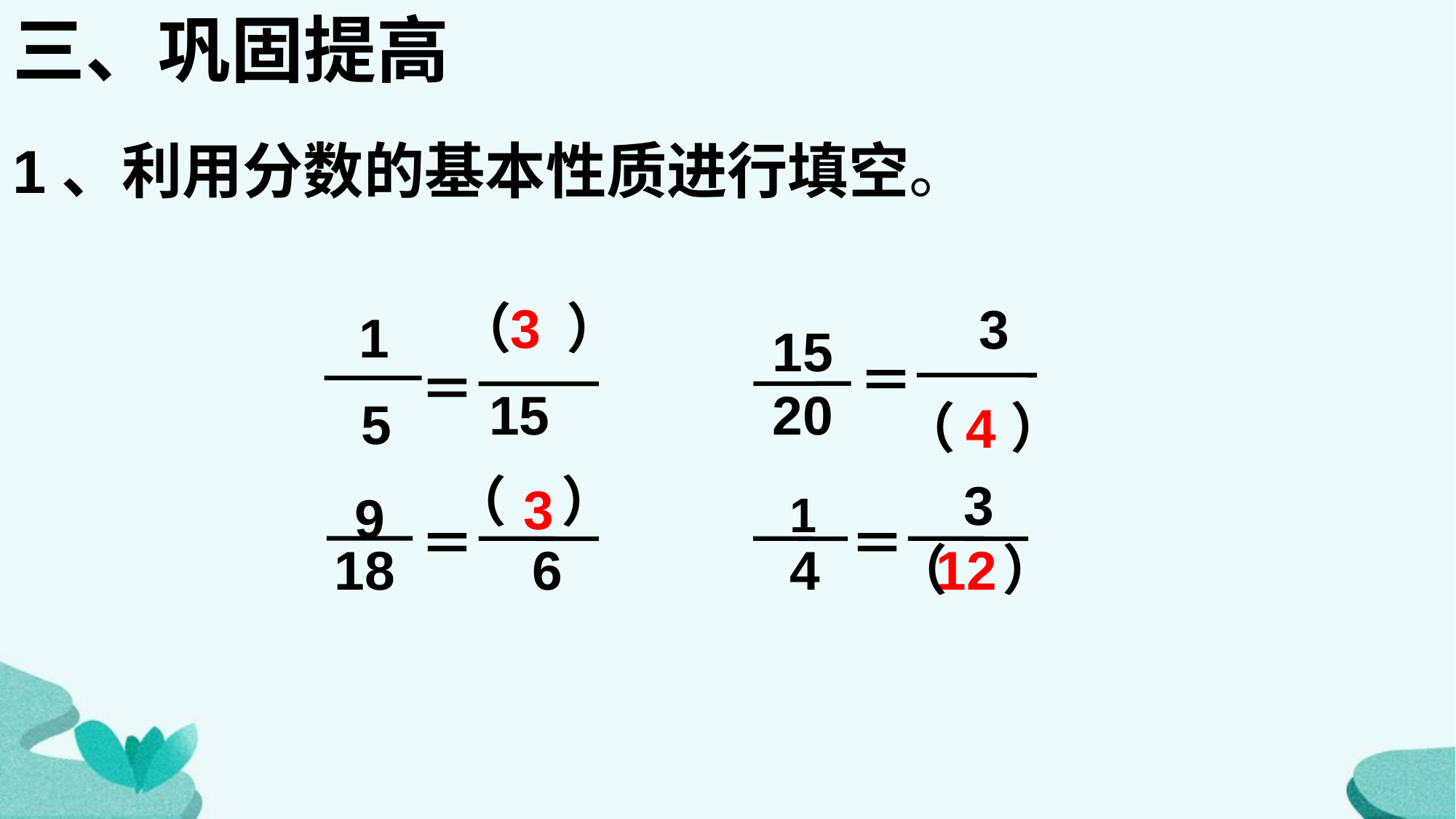

三、巩固提高
1、利用分数的基本性质进行填空。
（　）
3
　3
15
＝
20

（　）
1

5
＝
15

4
9
18

（　）
＝
　6

1
4

　3
＝
（　）

3
12